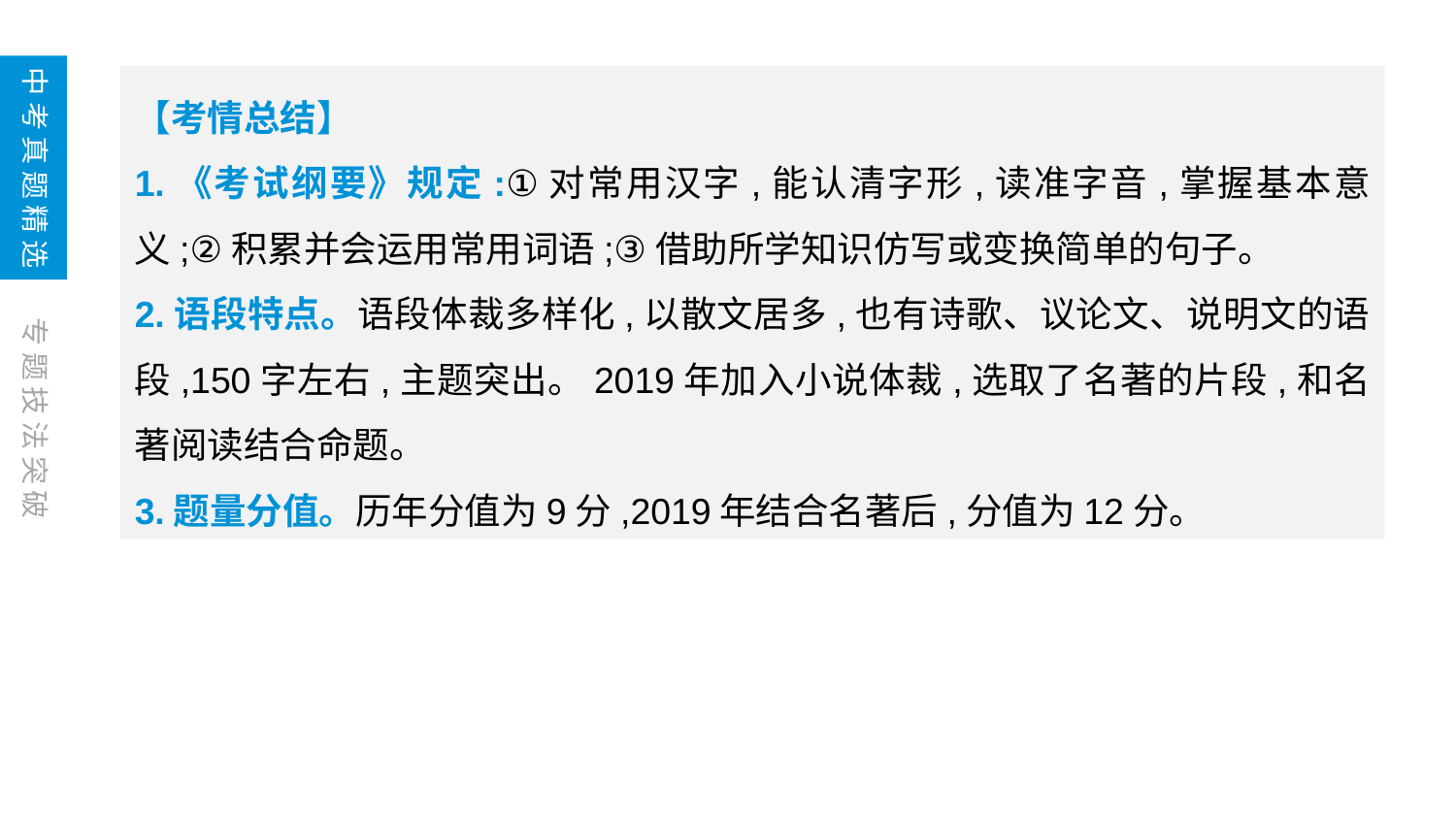

中考真题精选
【考情总结】
1.《考试纲要》规定:①对常用汉字,能认清字形,读准字音,掌握基本意义;②积累并会运用常用词语;③借助所学知识仿写或变换简单的句子。
2.语段特点。语段体裁多样化,以散文居多,也有诗歌、议论文、说明文的语段,150字左右,主题突出。2019年加入小说体裁,选取了名著的片段,和名著阅读结合命题。
3.题量分值。历年分值为9分,2019年结合名著后,分值为12分。
专题技法突破